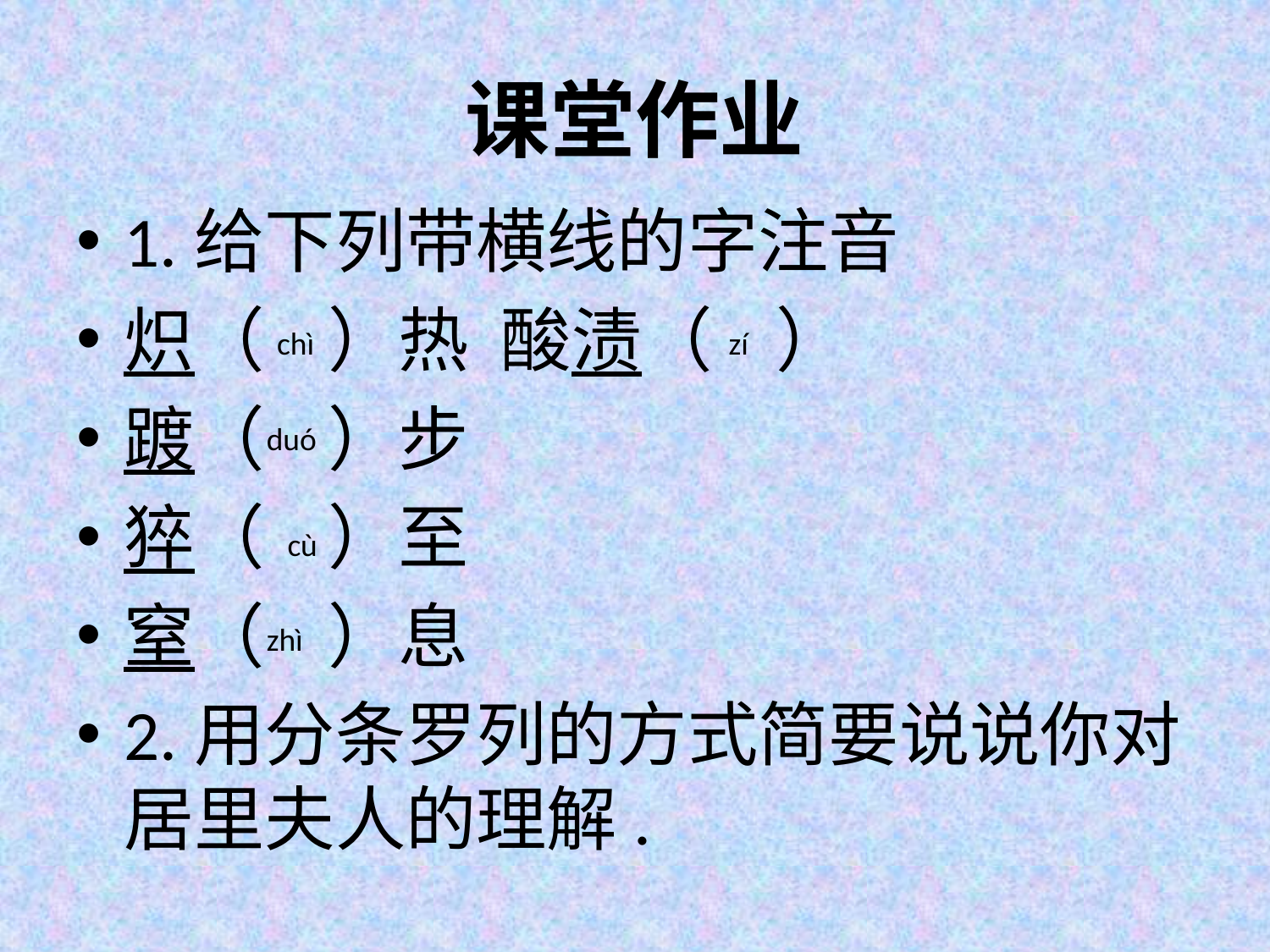

# 课堂作业
1.给下列带横线的字注音
炽（    ）热  酸渍（    ）
踱（    ）步
猝（    ）至
窒（    ）息
2.用分条罗列的方式简要说说你对居里夫人的理解.
chì
 zí
duó
cù
zhì